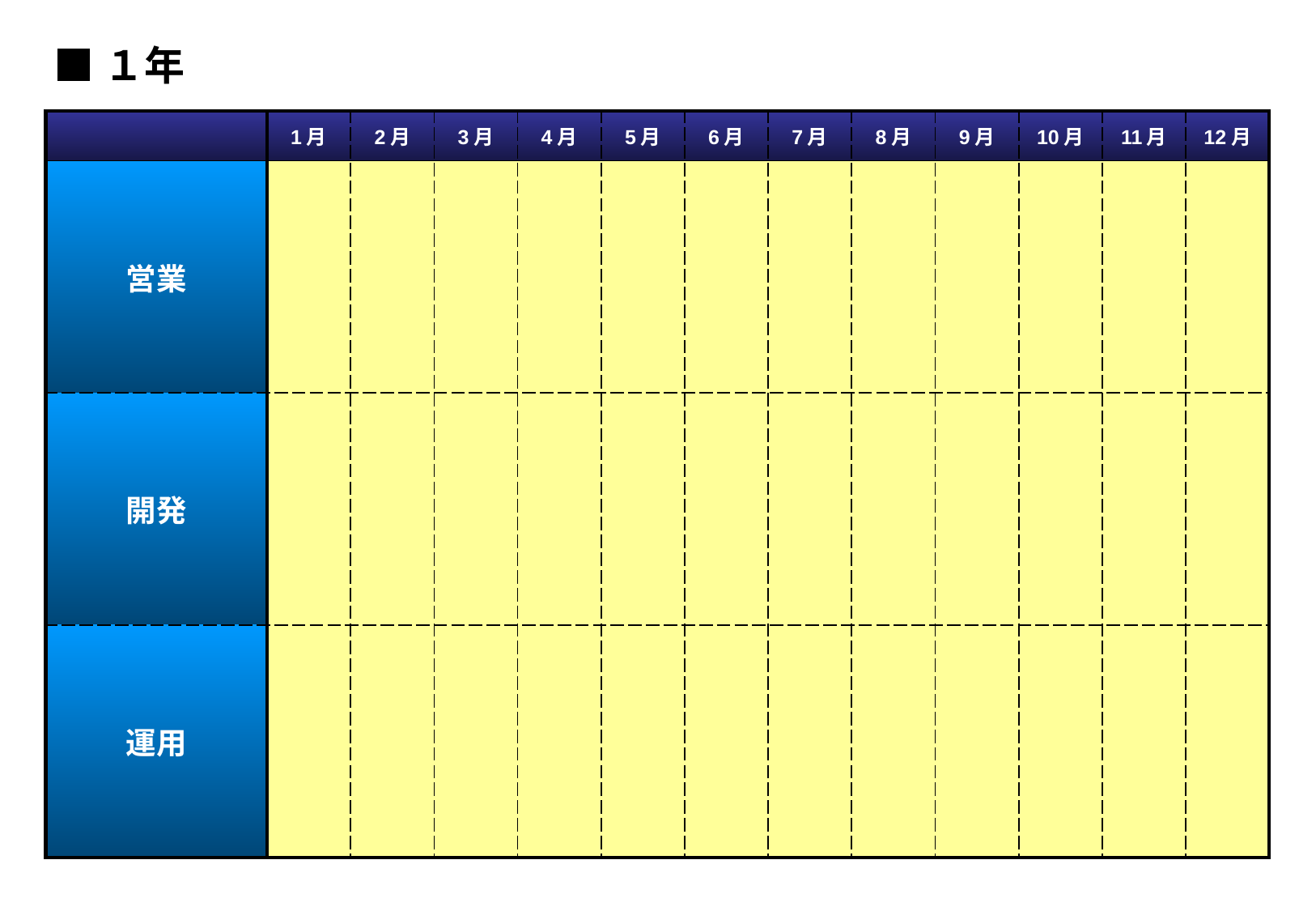

■１年
|  | 1月 | 2月 | 3月 | 4月 | 5月 | 6月 | 7月 | 8月 | 9月 | 10月 | 11月 | 12月 |
| --- | --- | --- | --- | --- | --- | --- | --- | --- | --- | --- | --- | --- |
| 営業 |  |  |  |  |  |  |  |  |  |  |  |  |
| 開発 |  |  |  |  |  |  |  |  |  |  |  |  |
| 運用 |  |  |  |  |  |  |  |  |  |  |  |  |